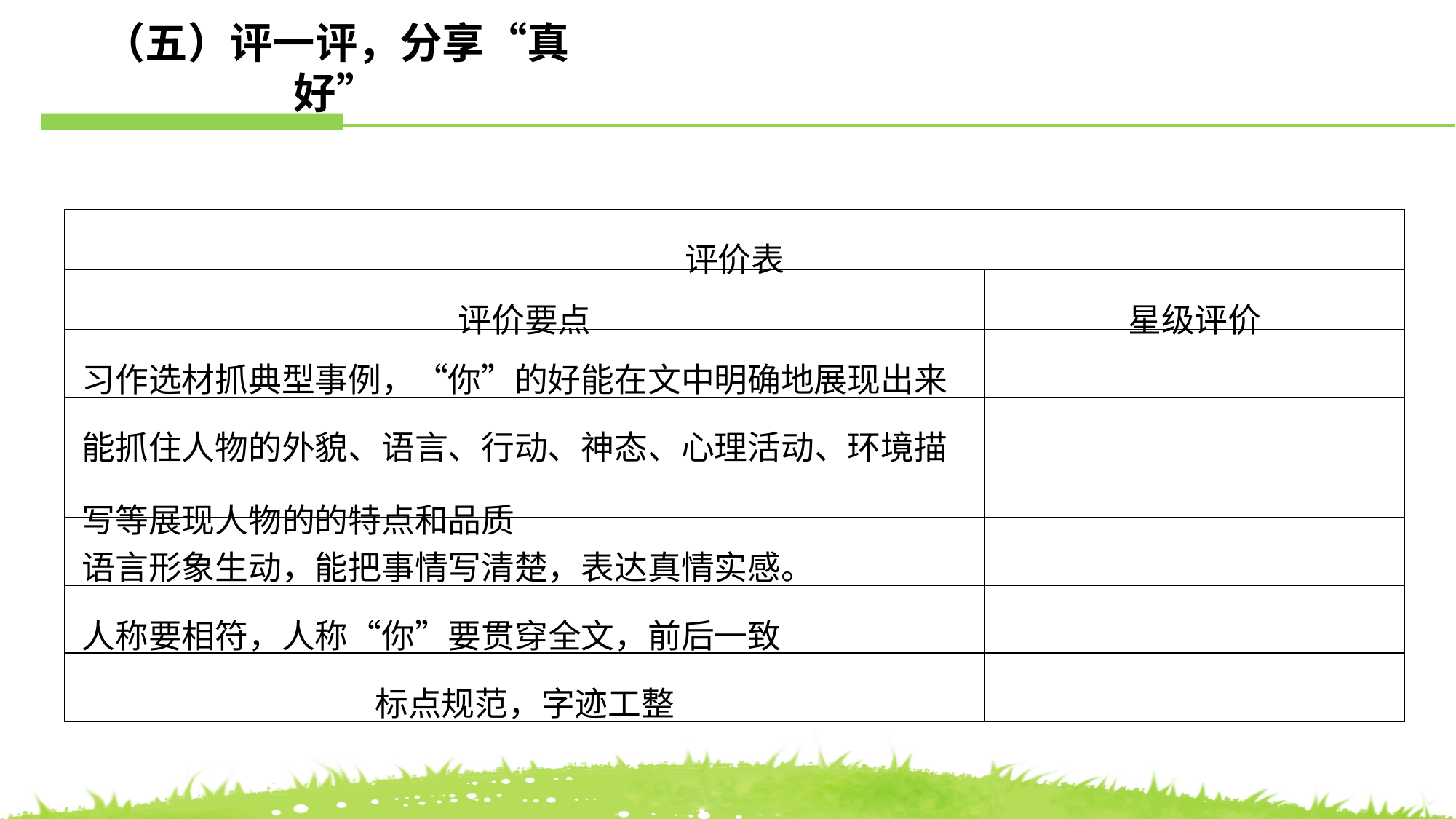

（五）评一评
（五）评一评，分享“真好”

| 评价表 |  |
| --- | --- |
| 评价要点 | 星级评价 |
| 习作选材抓典型事例，“你”的好能在文中明确地展现出来 |  |
| 能抓住人物的外貌、语言、行动、神态、心理活动、环境描写等展现人物的的特点和品质 |  |
| 语言形象生动，能把事情写清楚，表达真情实感。 |  |
| 人称要相符，人称“你”要贯穿全文，前后一致 |  |
| 标点规范，字迹工整 |  |